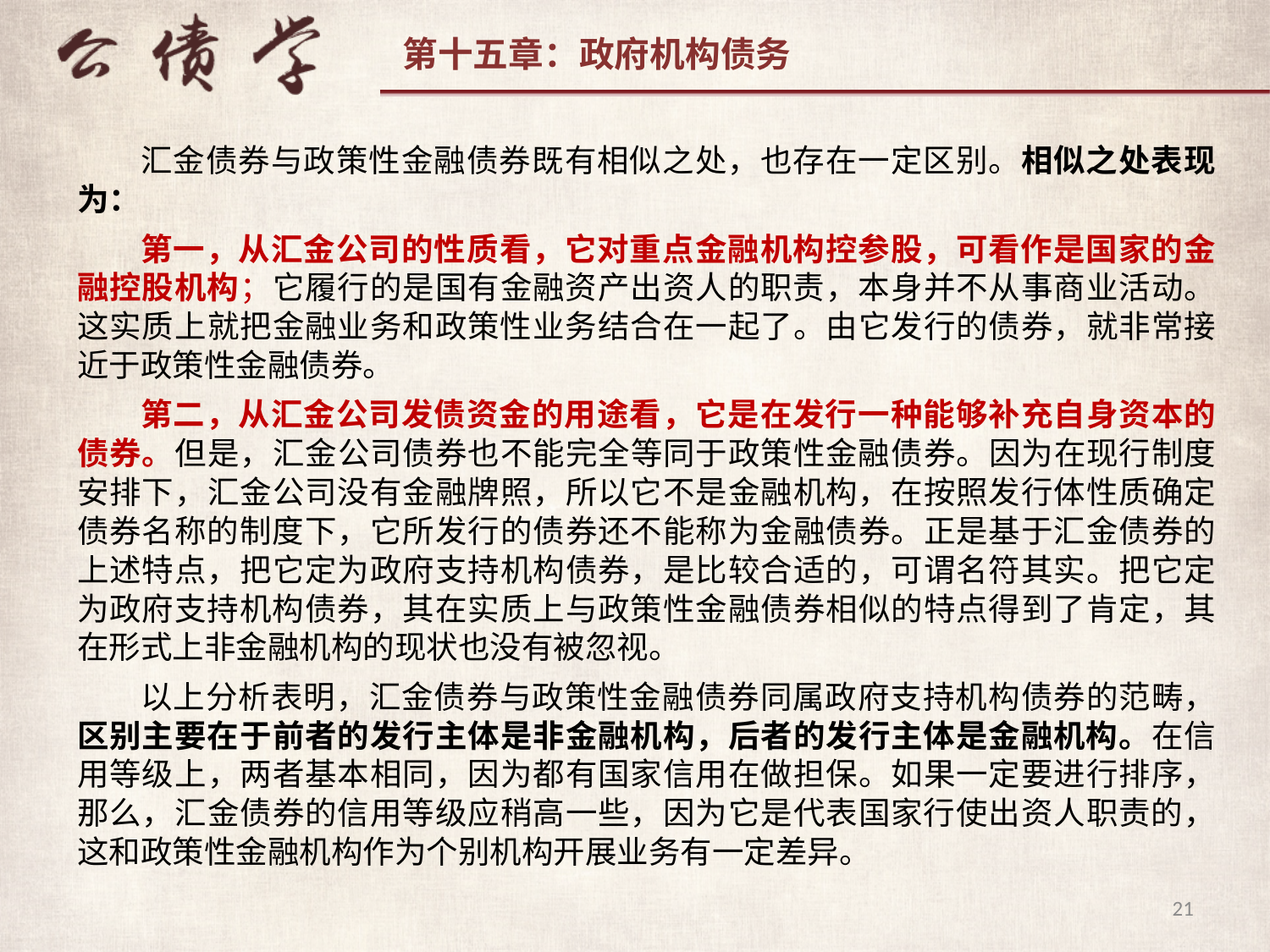

汇金债券与政策性金融债券既有相似之处，也存在一定区别。相似之处表现为：
第一，从汇金公司的性质看，它对重点金融机构控参股，可看作是国家的金融控股机构；它履行的是国有金融资产出资人的职责，本身并不从事商业活动。这实质上就把金融业务和政策性业务结合在一起了。由它发行的债券，就非常接近于政策性金融债券。
第二，从汇金公司发债资金的用途看，它是在发行一种能够补充自身资本的债券。但是，汇金公司债券也不能完全等同于政策性金融债券。因为在现行制度安排下，汇金公司没有金融牌照，所以它不是金融机构，在按照发行体性质确定债券名称的制度下，它所发行的债券还不能称为金融债券。正是基于汇金债券的上述特点，把它定为政府支持机构债券，是比较合适的，可谓名符其实。把它定为政府支持机构债券，其在实质上与政策性金融债券相似的特点得到了肯定，其在形式上非金融机构的现状也没有被忽视。
以上分析表明，汇金债券与政策性金融债券同属政府支持机构债券的范畴，区别主要在于前者的发行主体是非金融机构，后者的发行主体是金融机构。在信用等级上，两者基本相同，因为都有国家信用在做担保。如果一定要进行排序，那么，汇金债券的信用等级应稍高一些，因为它是代表国家行使出资人职责的，这和政策性金融机构作为个别机构开展业务有一定差异。
21